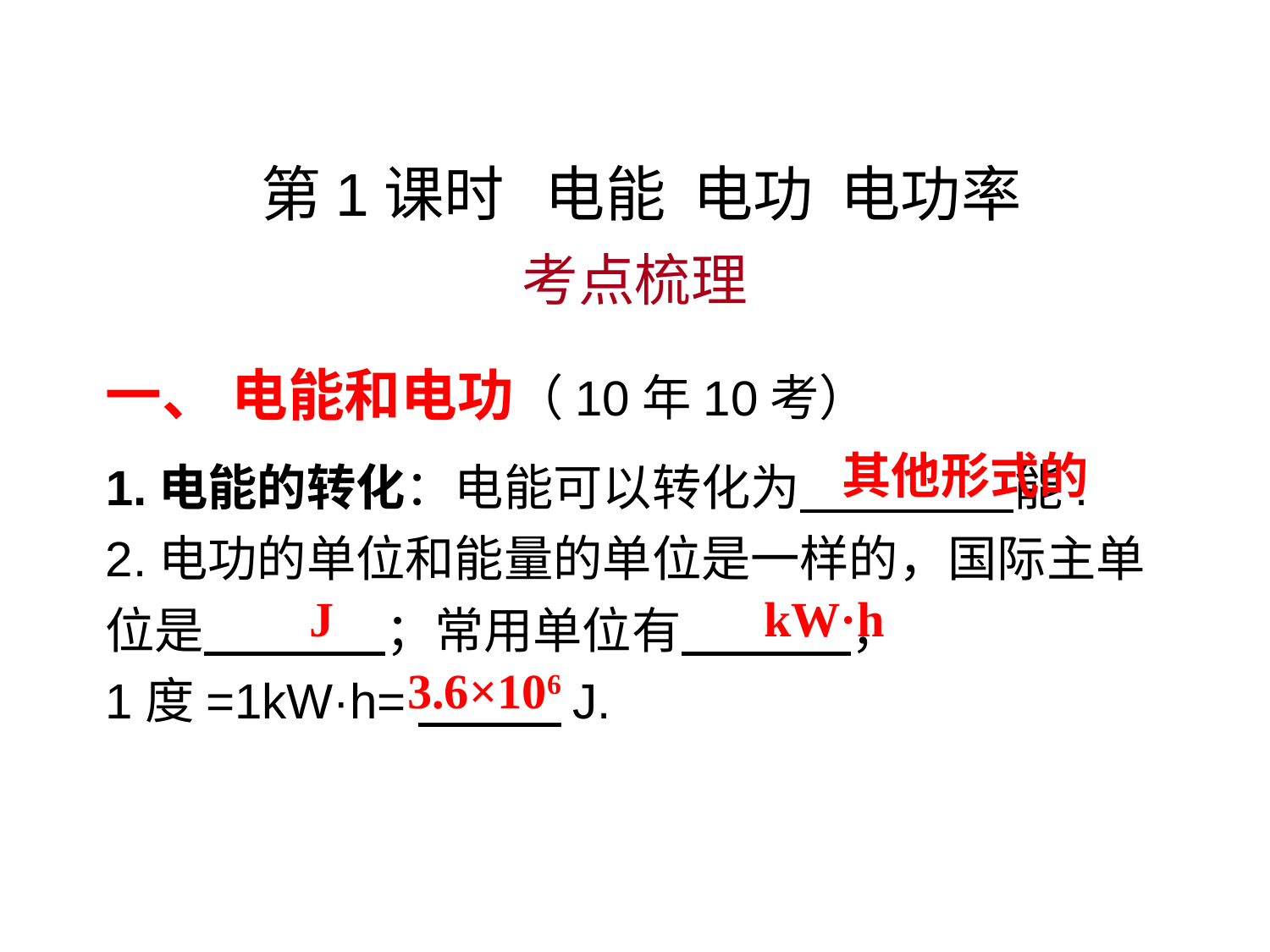

第1课时   电能  电功  电功率
考点梳理
一、 电能和电功（10年10考）
1.电能的转化：电能可以转化为　　      　能.
2.电功的单位和能量的单位是一样的，国际主单位是　　   　；常用单位有　  　　，
1度=1kW·h=　    　J.
 其他形式的
 J
 kW·h
 3.6×106